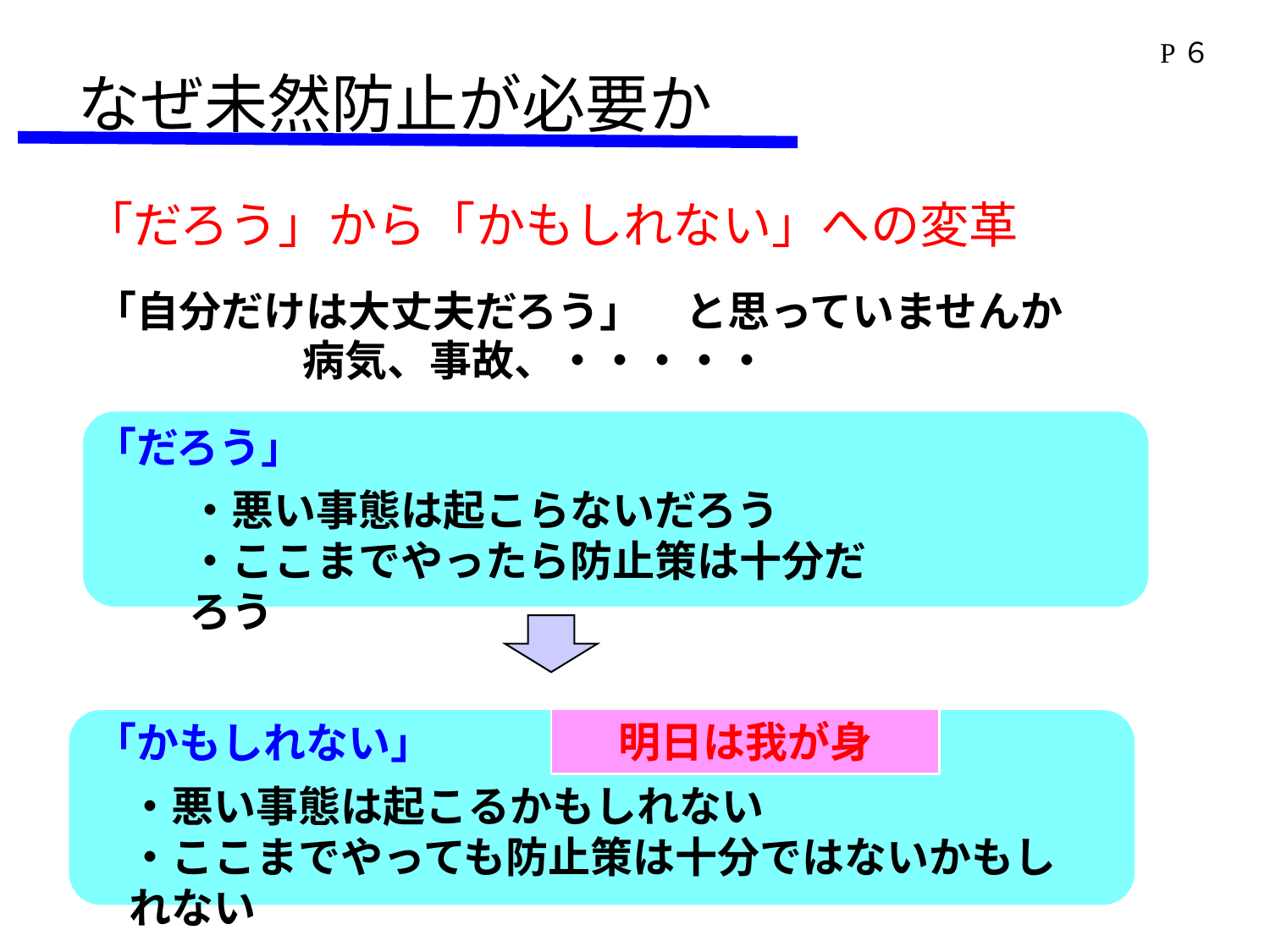

P６
なぜ未然防止が必要か

「だろう」から「かもしれない」への変革
「自分だけは大丈夫だろう」　と思っていませんか
病気、事故、・・・・・

「だろう」
・悪い事態は起こらないだろう
・ここまでやったら防止策は十分だろう

明日は我が身
「かもしれない」
・悪い事態は起こるかもしれない
・ここまでやっても防止策は十分ではないかもしれない